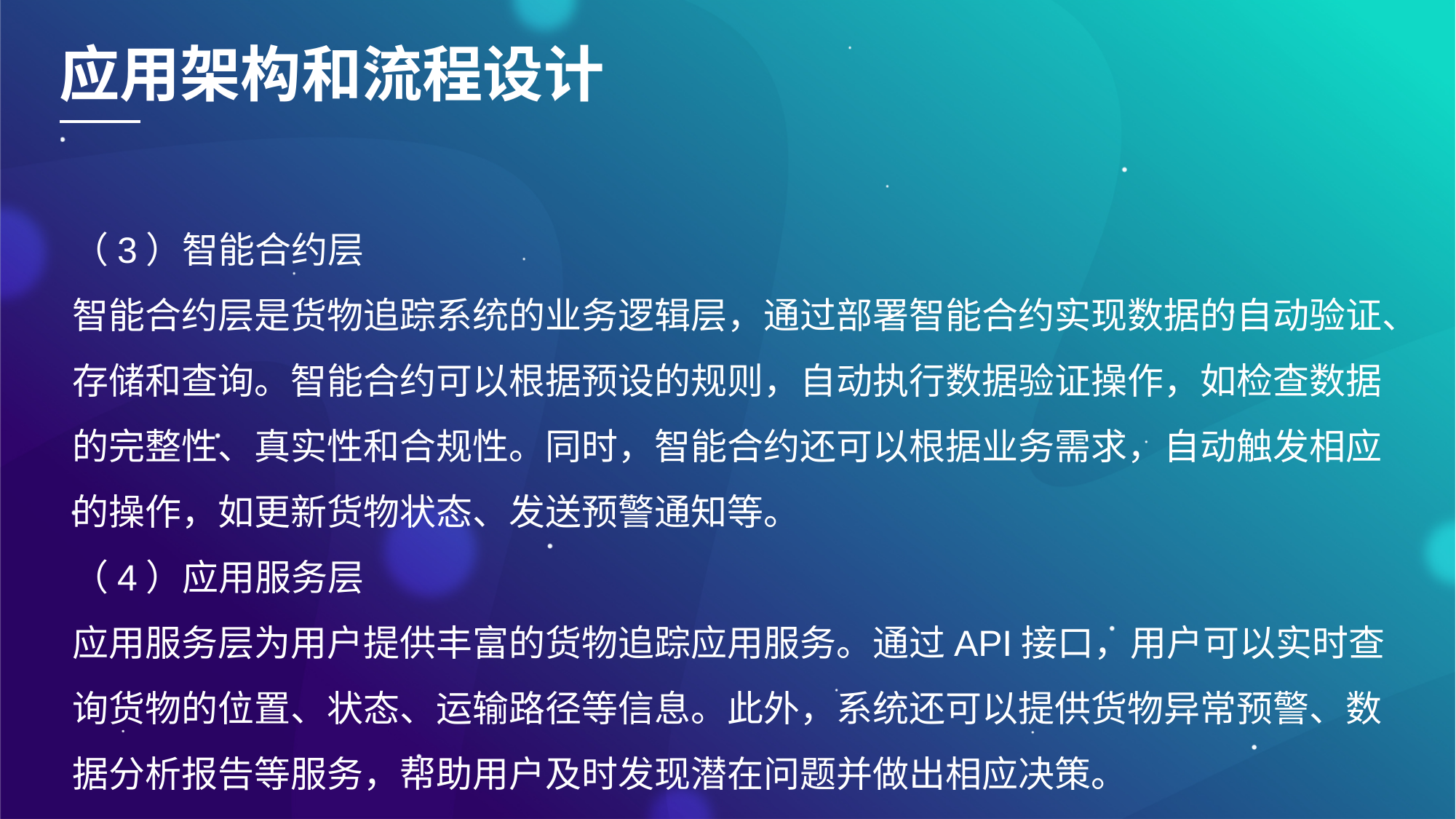

应用架构和流程设计

（3）智能合约层
智能合约层是货物追踪系统的业务逻辑层，通过部署智能合约实现数据的自动验证、存储和查询。智能合约可以根据预设的规则，自动执行数据验证操作，如检查数据的完整性、真实性和合规性。同时，智能合约还可以根据业务需求，自动触发相应的操作，如更新货物状态、发送预警通知等。
（4）应用服务层
应用服务层为用户提供丰富的货物追踪应用服务。通过API接口，用户可以实时查询货物的位置、状态、运输路径等信息。此外，系统还可以提供货物异常预警、数据分析报告等服务，帮助用户及时发现潜在问题并做出相应决策。